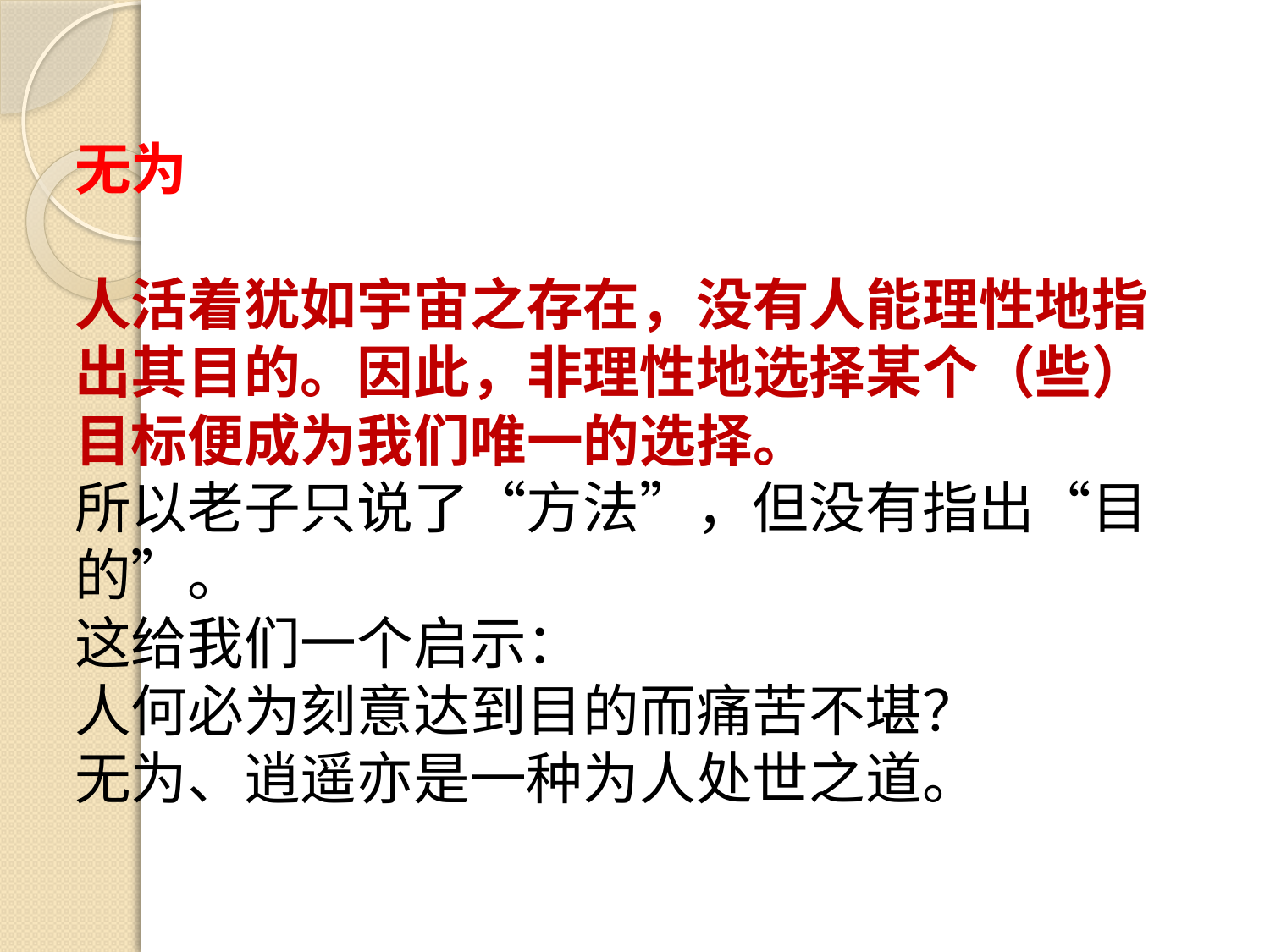

无为

人活着犹如宇宙之存在，没有人能理性地指出其目的。因此，非理性地选择某个（些）目标便成为我们唯一的选择。
所以老子只说了“方法”，但没有指出“目的”。
这给我们一个启示：
人何必为刻意达到目的而痛苦不堪？
无为、逍遥亦是一种为人处世之道。